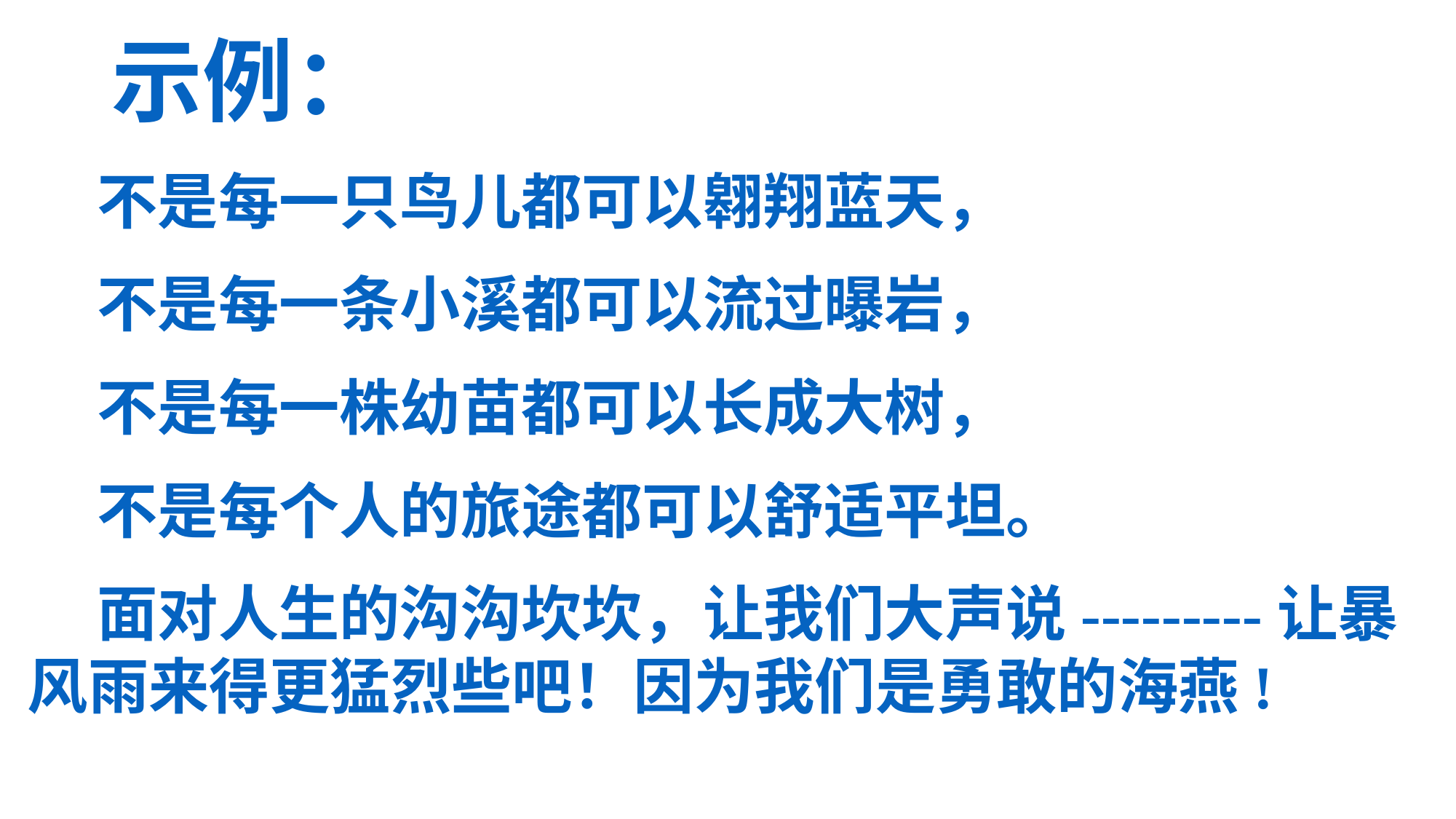

示例：
    不是每一只鸟儿都可以翱翔蓝天，
    不是每一条小溪都可以流过曝岩，
    不是每一株幼苗都可以长成大树，
    不是每个人的旅途都可以舒适平坦。
    面对人生的沟沟坎坎，让我们大声说---------让暴风雨来得更猛烈些吧！因为我们是勇敢的海燕!